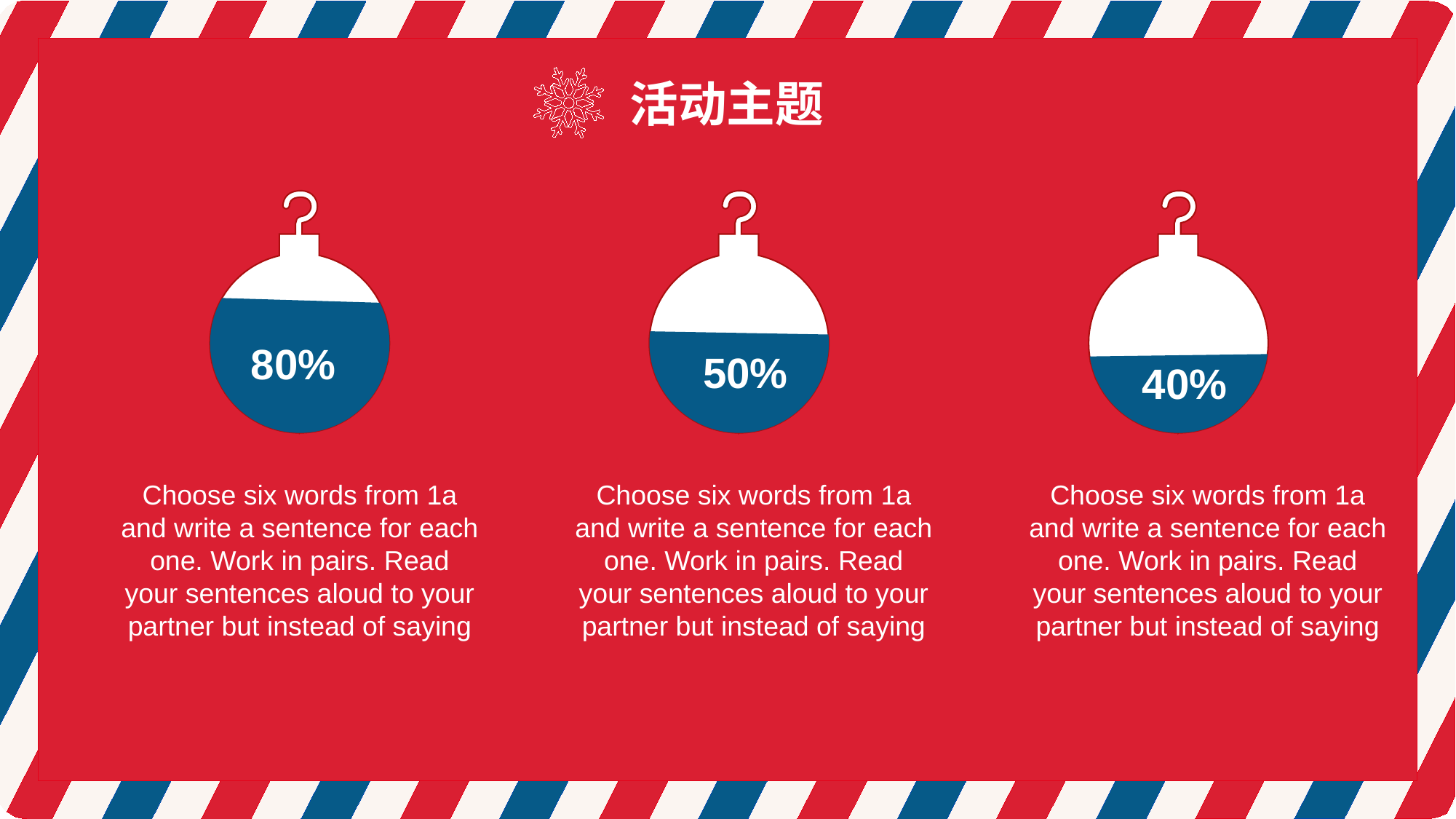

活动主题

80%
50%
40%
Choose six words from 1a and write a sentence for each one. Work in pairs. Read your sentences aloud to your partner but instead of saying
Choose six words from 1a and write a sentence for each one. Work in pairs. Read your sentences aloud to your partner but instead of saying
Choose six words from 1a and write a sentence for each one. Work in pairs. Read your sentences aloud to your partner but instead of saying